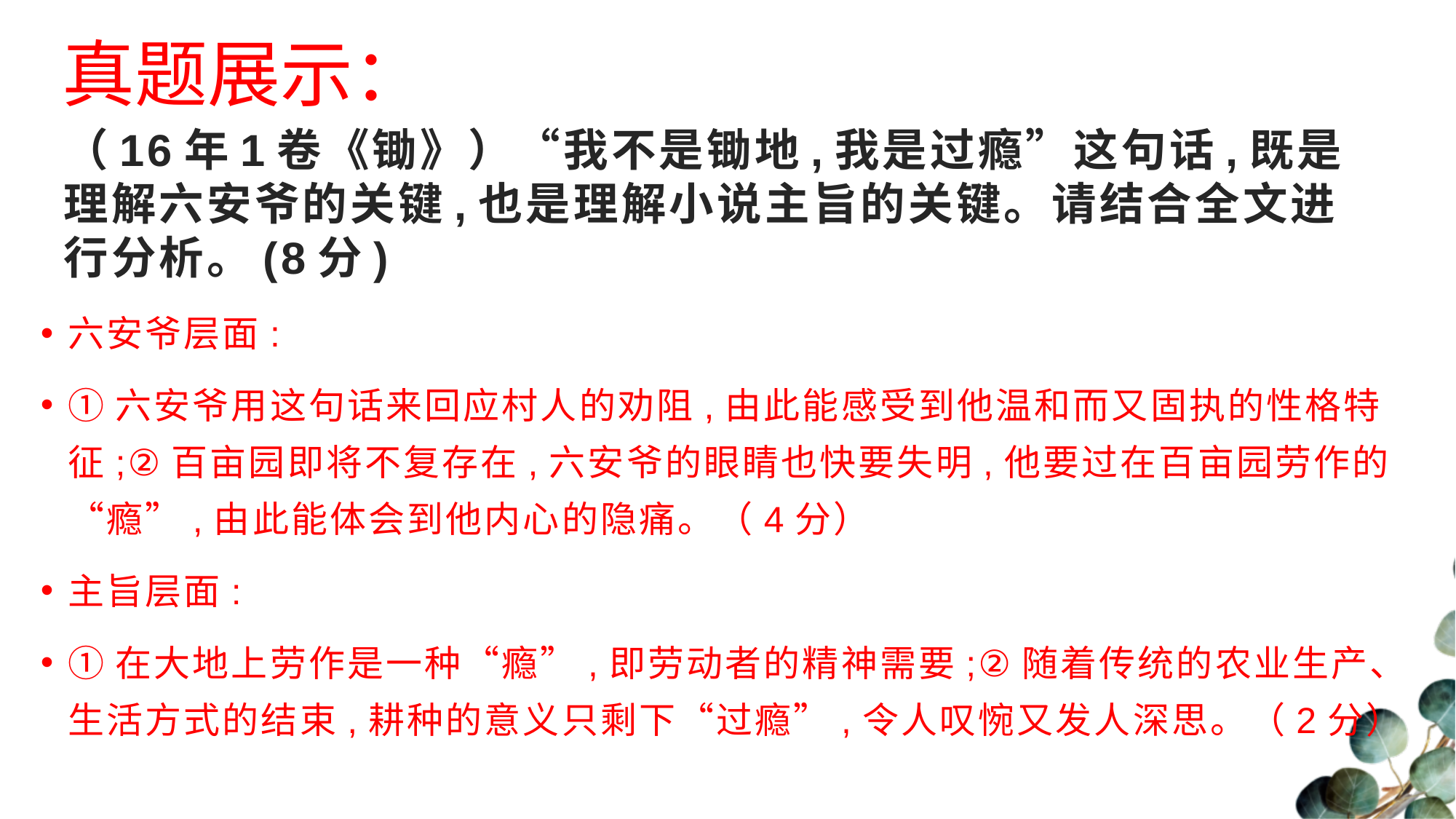

真题展示：
# （16年1卷《锄》）“我不是锄地,我是过瘾”这句话,既是理解六安爷的关键,也是理解小说主旨的关键。请结合全文进行分析。(8分)
六安爷层面:
①六安爷用这句话来回应村人的劝阻,由此能感受到他温和而又固执的性格特征;②百亩园即将不复存在,六安爷的眼睛也快要失明,他要过在百亩园劳作的“瘾”,由此能体会到他内心的隐痛。（4分）
主旨层面:
①在大地上劳作是一种“瘾”,即劳动者的精神需要;②随着传统的农业生产、生活方式的结束,耕种的意义只剩下“过瘾”,令人叹惋又发人深思。（2分）